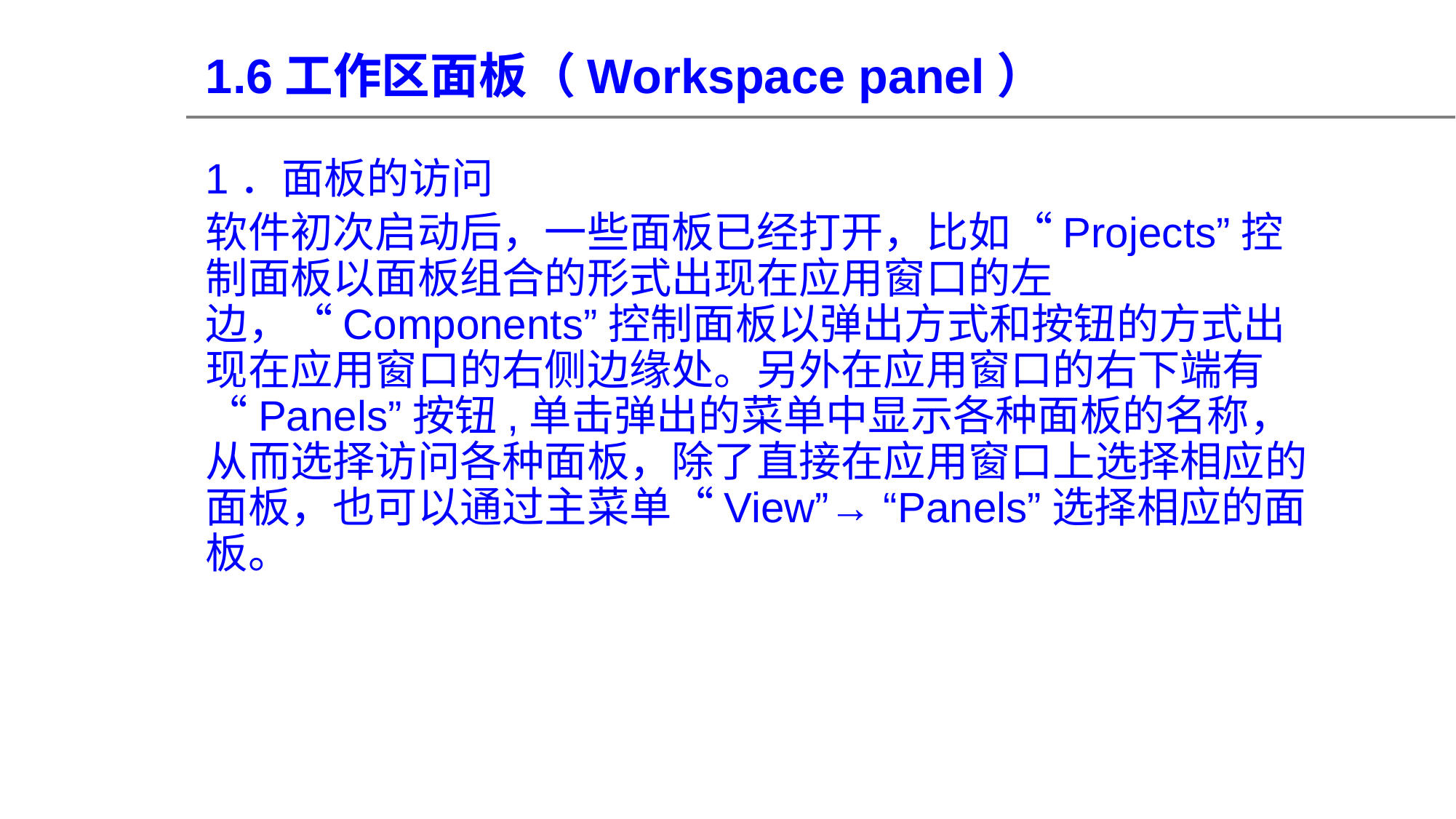

1.6工作区面板（Workspace panel）
1．面板的访问
软件初次启动后，一些面板已经打开，比如“Projects”控制面板以面板组合的形式出现在应用窗口的左边，“Components”控制面板以弹出方式和按钮的方式出现在应用窗口的右侧边缘处。另外在应用窗口的右下端有“Panels”按钮,单击弹出的菜单中显示各种面板的名称，从而选择访问各种面板，除了直接在应用窗口上选择相应的面板，也可以通过主菜单“View”→ “Panels”选择相应的面板。